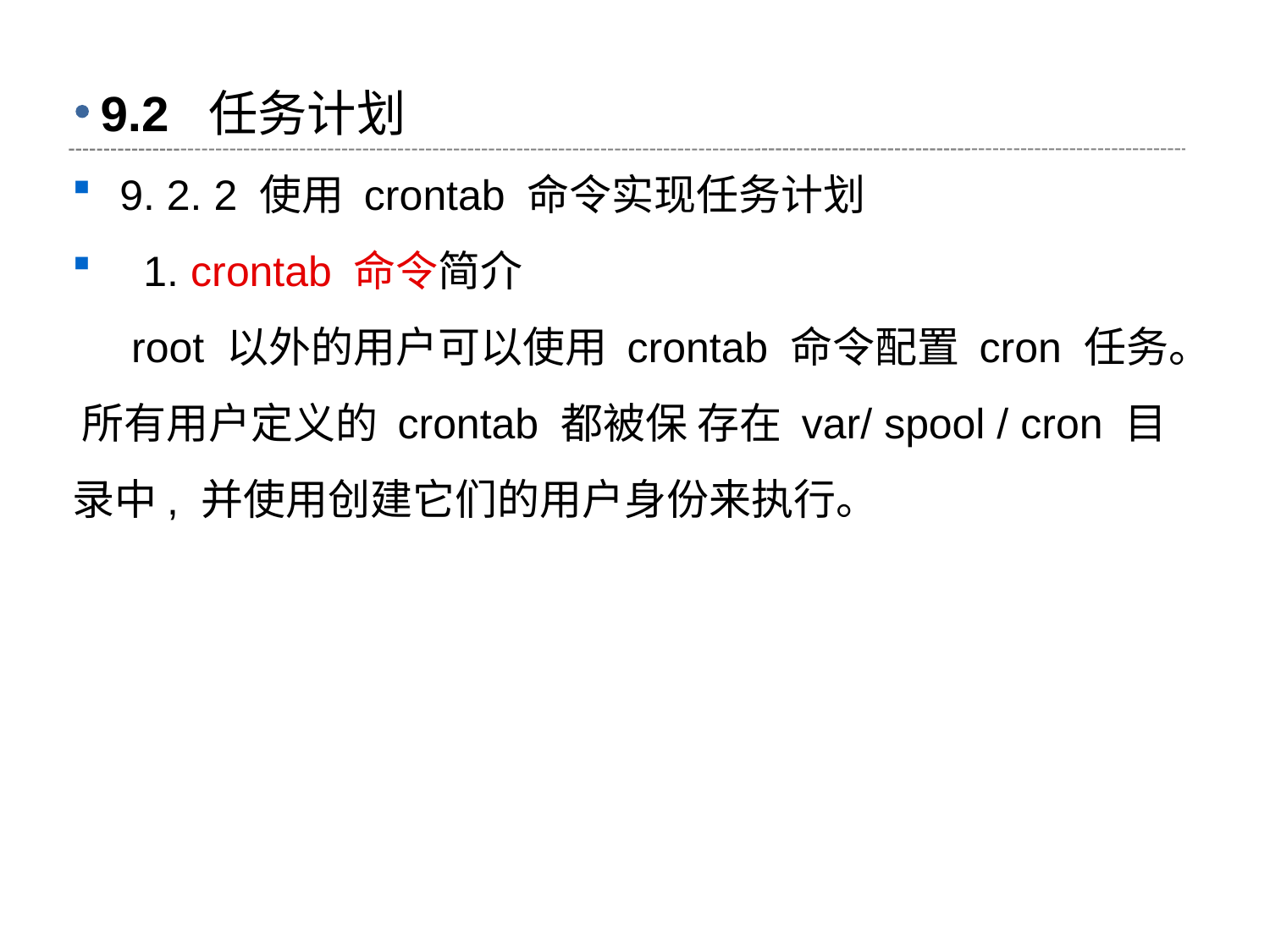

# 9.2  任务计划

9. 2. 2 使用 crontab 命令实现任务计划
  1. crontab 命令简介
     root 以外的用户可以使用 crontab 命令配置 cron 任务。 所有用户定义的 crontab 都被保 存在 var/ spool / cron 目录中, 并使用创建它们的用户身份来执行。